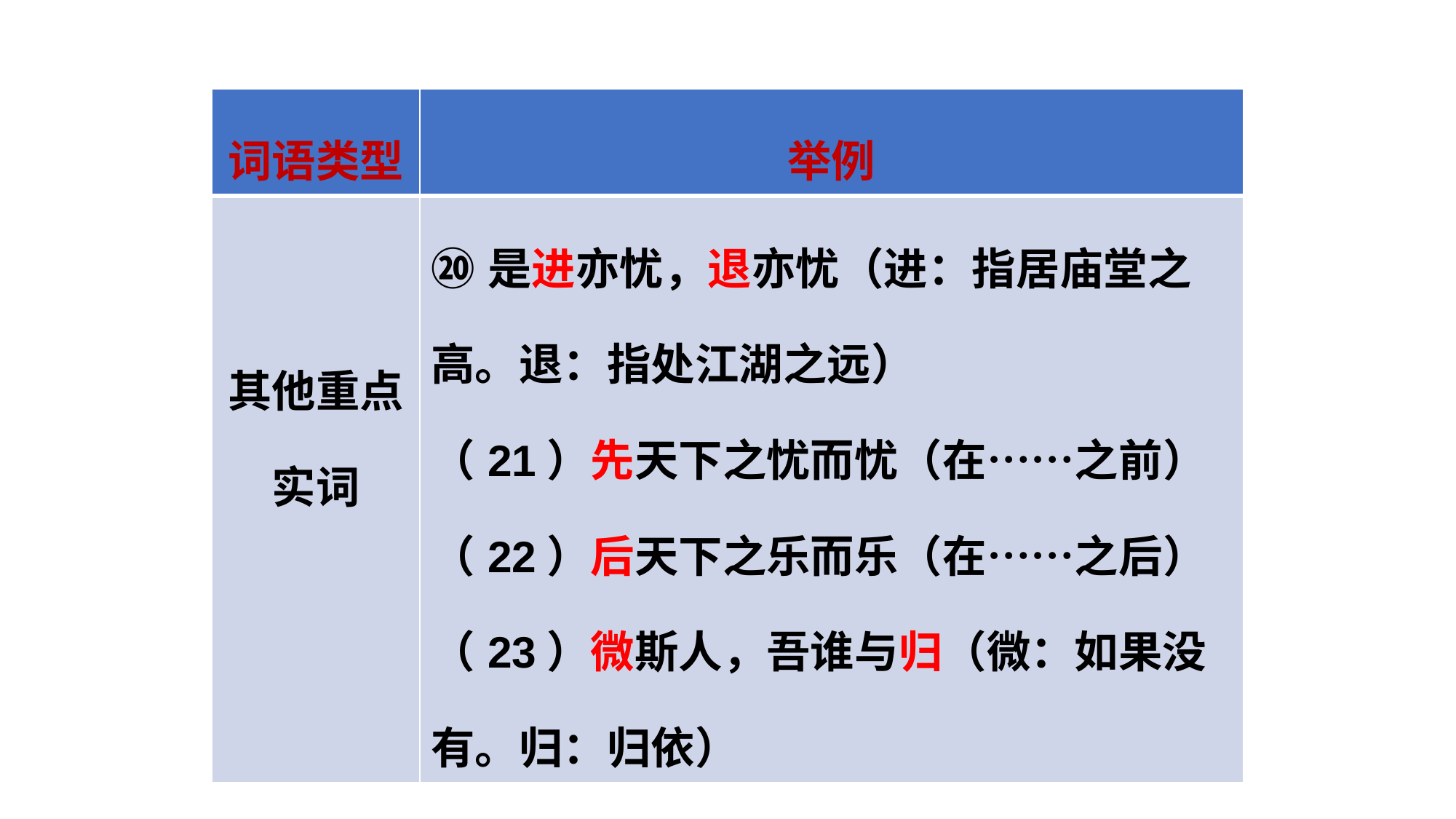

| 词语类型 | 举例 |
| --- | --- |
| 其他重点实词 | ⑳是进亦忧，退亦忧（进：指居庙堂之高。退：指处江湖之远） （21）先天下之忧而忧（在……之前） （22）后天下之乐而乐（在……之后） （23）微斯人，吾谁与归（微：如果没有。归：归依） |